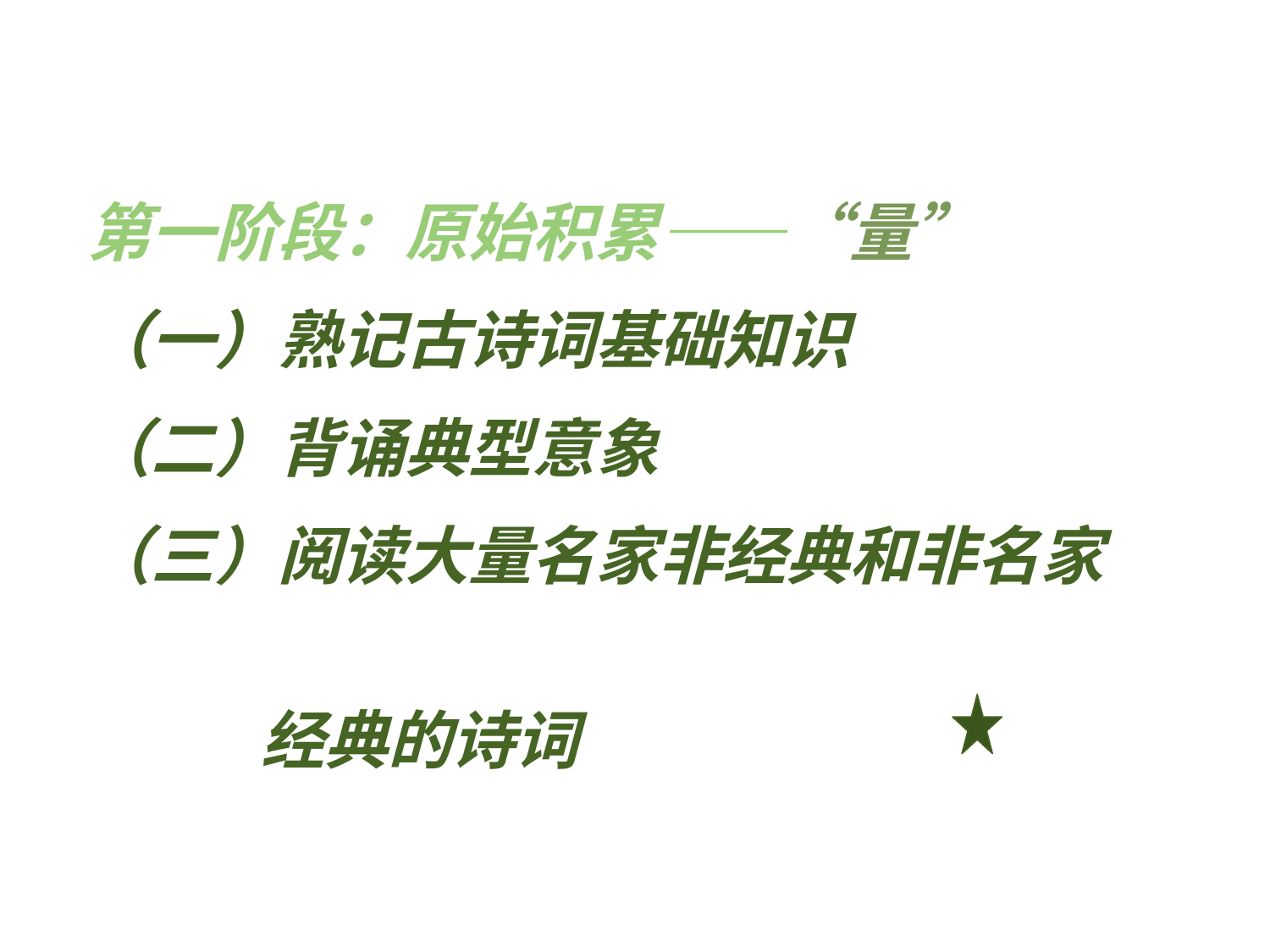

第一阶段：原始积累——“量”
（一）熟记古诗词基础知识
（二）背诵典型意象
（三）阅读大量名家非经典和非名家
           经典的诗词